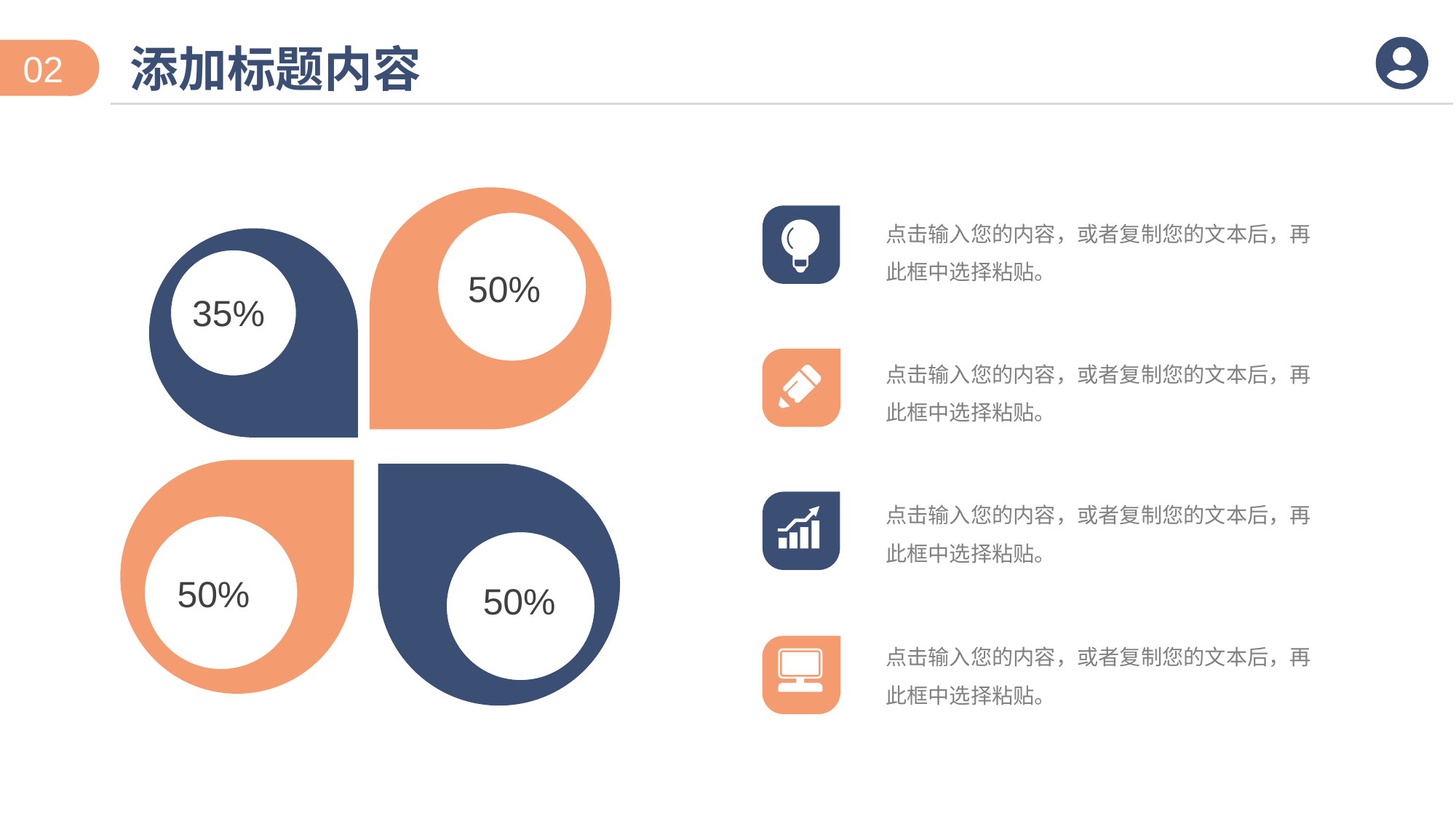

添加标题内容

02

50%

35%

50%

50%
点击输入您的内容，或者复制您的文本后，再此框中选择粘贴。

点击输入您的内容，或者复制您的文本后，再此框中选择粘贴。

点击输入您的内容，或者复制您的文本后，再此框中选择粘贴。

点击输入您的内容，或者复制您的文本后，再此框中选择粘贴。